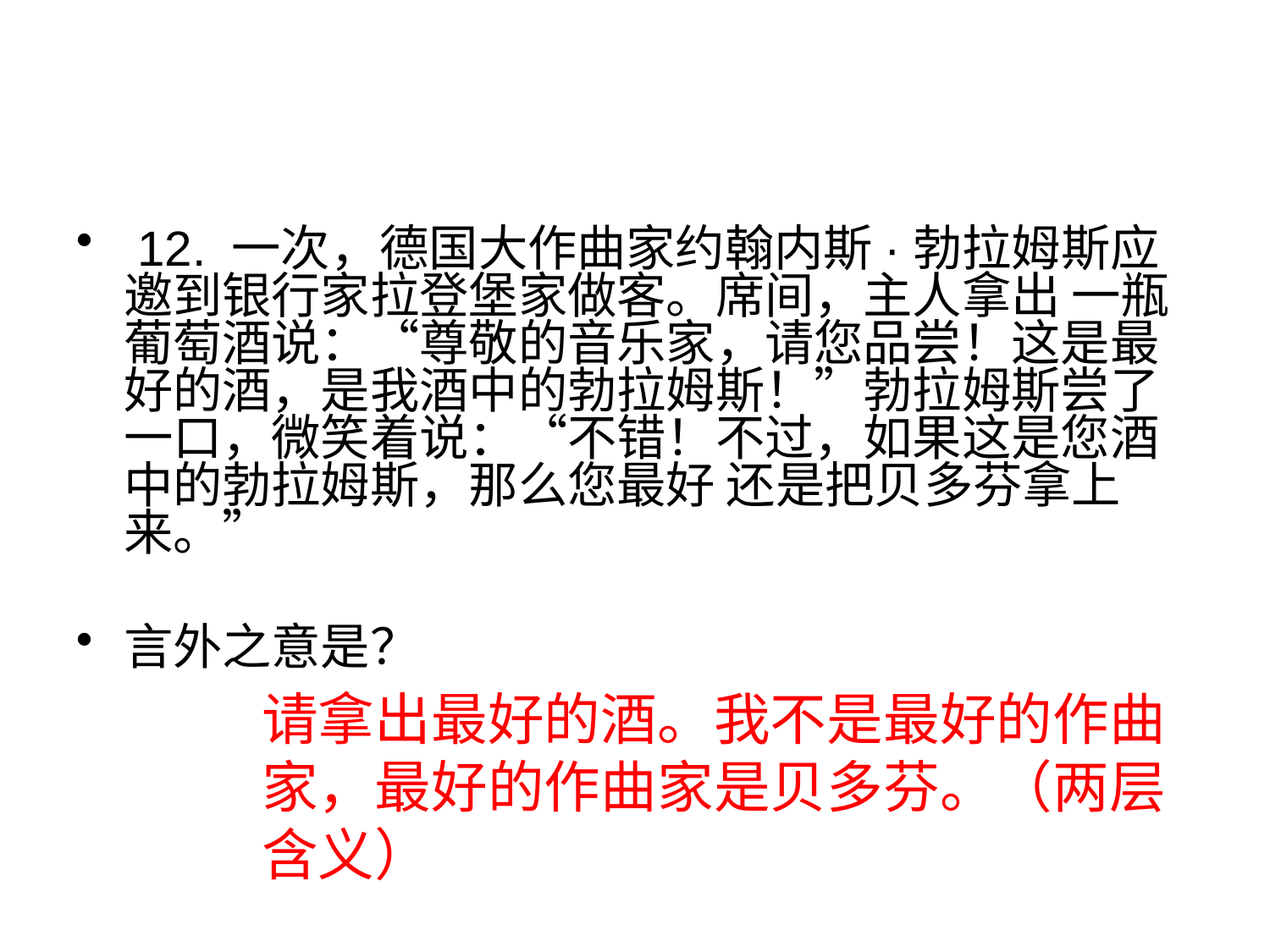

#
 12. 一次，德国大作曲家约翰内斯·勃拉姆斯应邀到银行家拉登堡家做客。席间，主人拿出 一瓶葡萄酒说：“尊敬的音乐家，请您品尝！这是最好的酒，是我酒中的勃拉姆斯！”勃拉姆斯尝了一口，微笑着说：“不错！不过，如果这是您酒中的勃拉姆斯，那么您最好 还是把贝多芬拿上来。”

言外之意是？
请拿出最好的酒。我不是最好的作曲家，最好的作曲家是贝多芬。（两层含义）